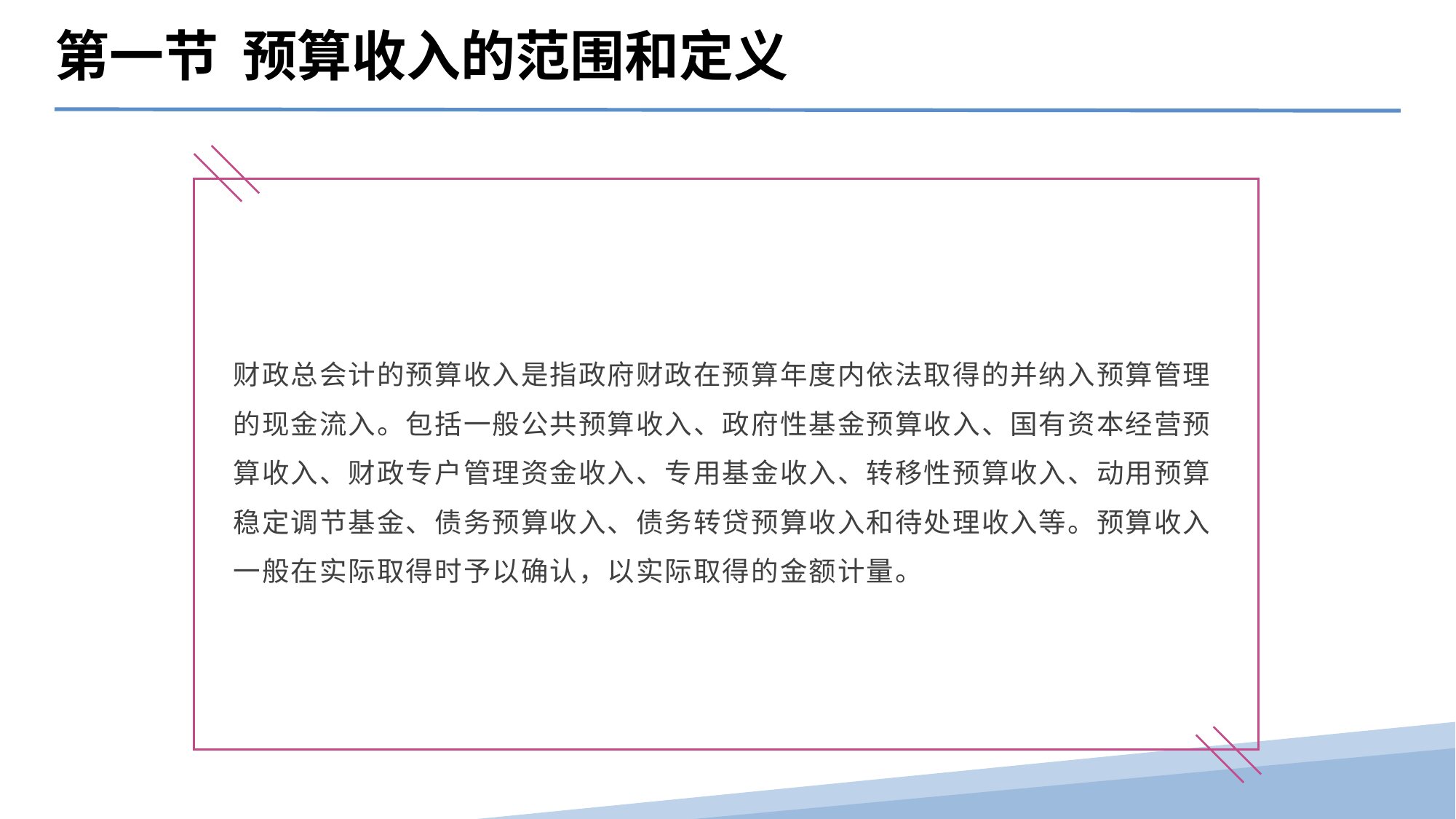

第一节  预算收入的范围和定义

财政总会计的预算收入是指政府财政在预算年度内依法取得的并纳入预算管理的现金流入。包括一般公共预算收入、政府性基金预算收入、国有资本经营预算收入、财政专户管理资金收入、专用基金收入、转移性预算收入、动用预算稳定调节基金、债务预算收入、债务转贷预算收入和待处理收入等。预算收入一般在实际取得时予以确认，以实际取得的金额计量。